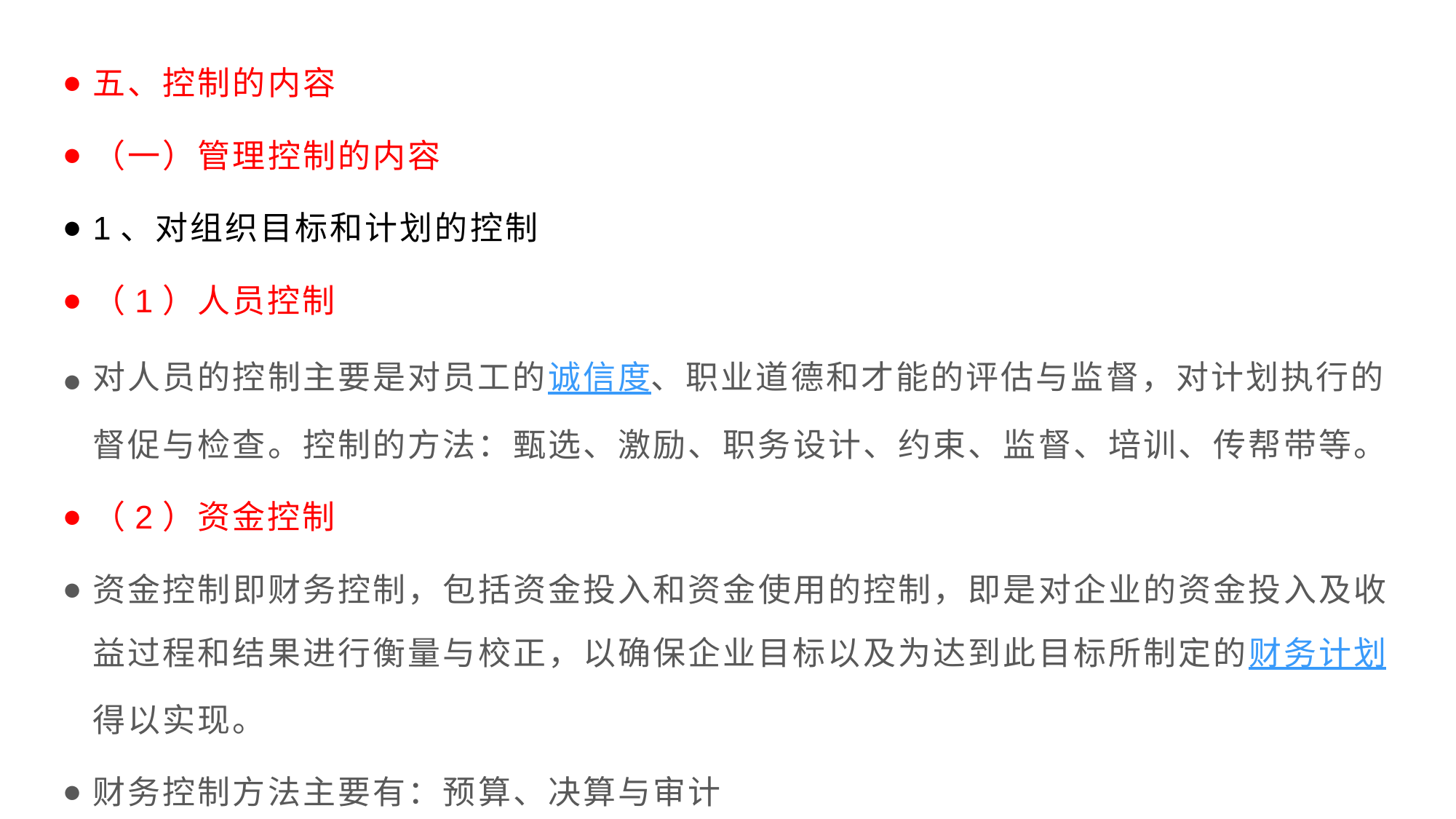

五、控制的内容
（一）管理控制的内容
1、对组织目标和计划的控制
（1）人员控制
对人员的控制主要是对员工的诚信度、职业道德和才能的评估与监督，对计划执行的督促与检查。控制的方法：甄选、激励、职务设计、约束、监督、培训、传帮带等。
（2）资金控制
资金控制即财务控制，包括资金投入和资金使用的控制，即是对企业的资金投入及收益过程和结果进行衡量与校正，以确保企业目标以及为达到此目标所制定的财务计划得以实现。
财务控制方法主要有：预算、决算与审计

17